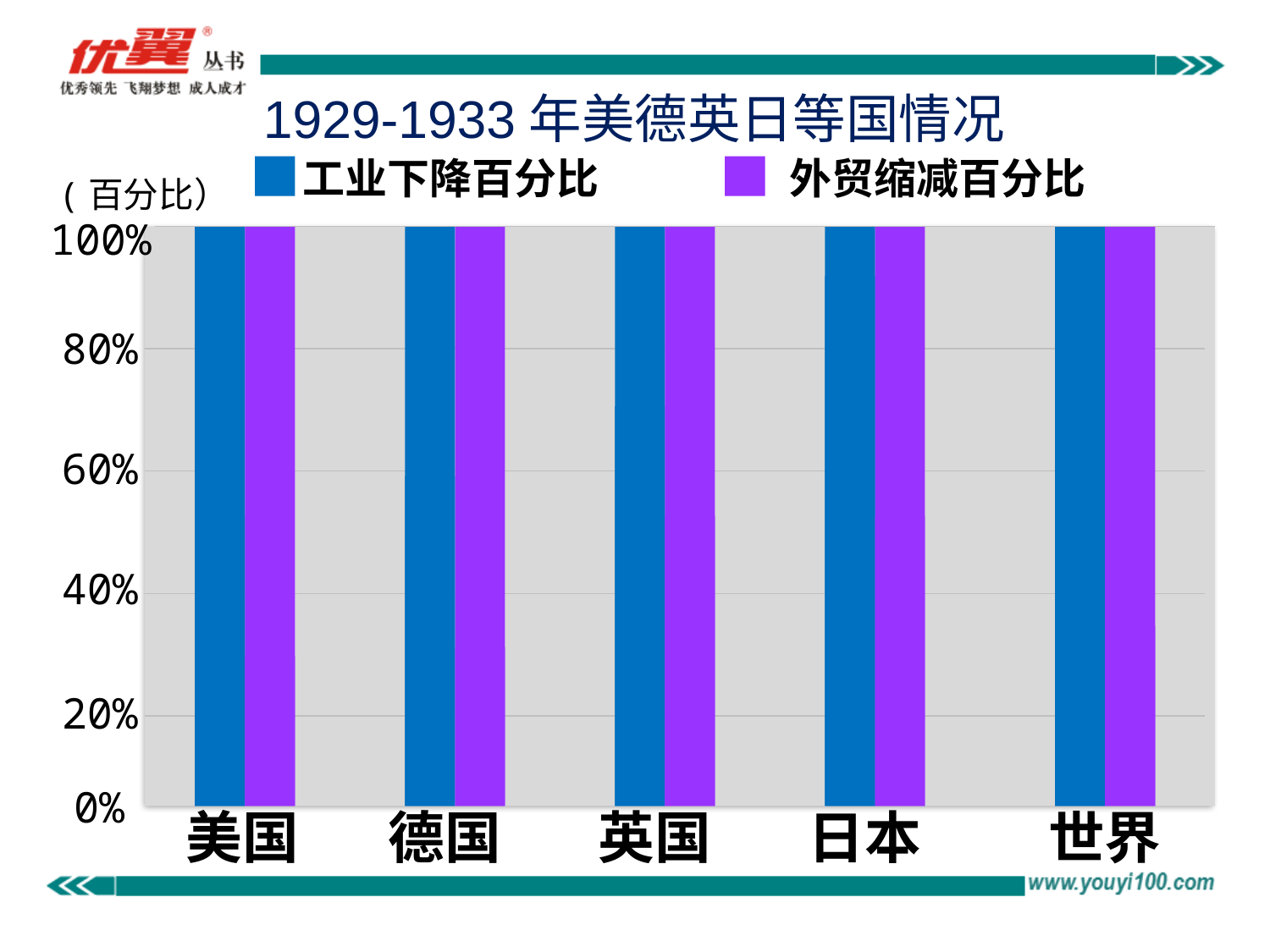

1929-1933年美德英日等国情况
工业下降百分比
外贸缩减百分比

(百分比）
100%

80%

60%

40%

20%
0%
美国
德国
英国
日本
世界